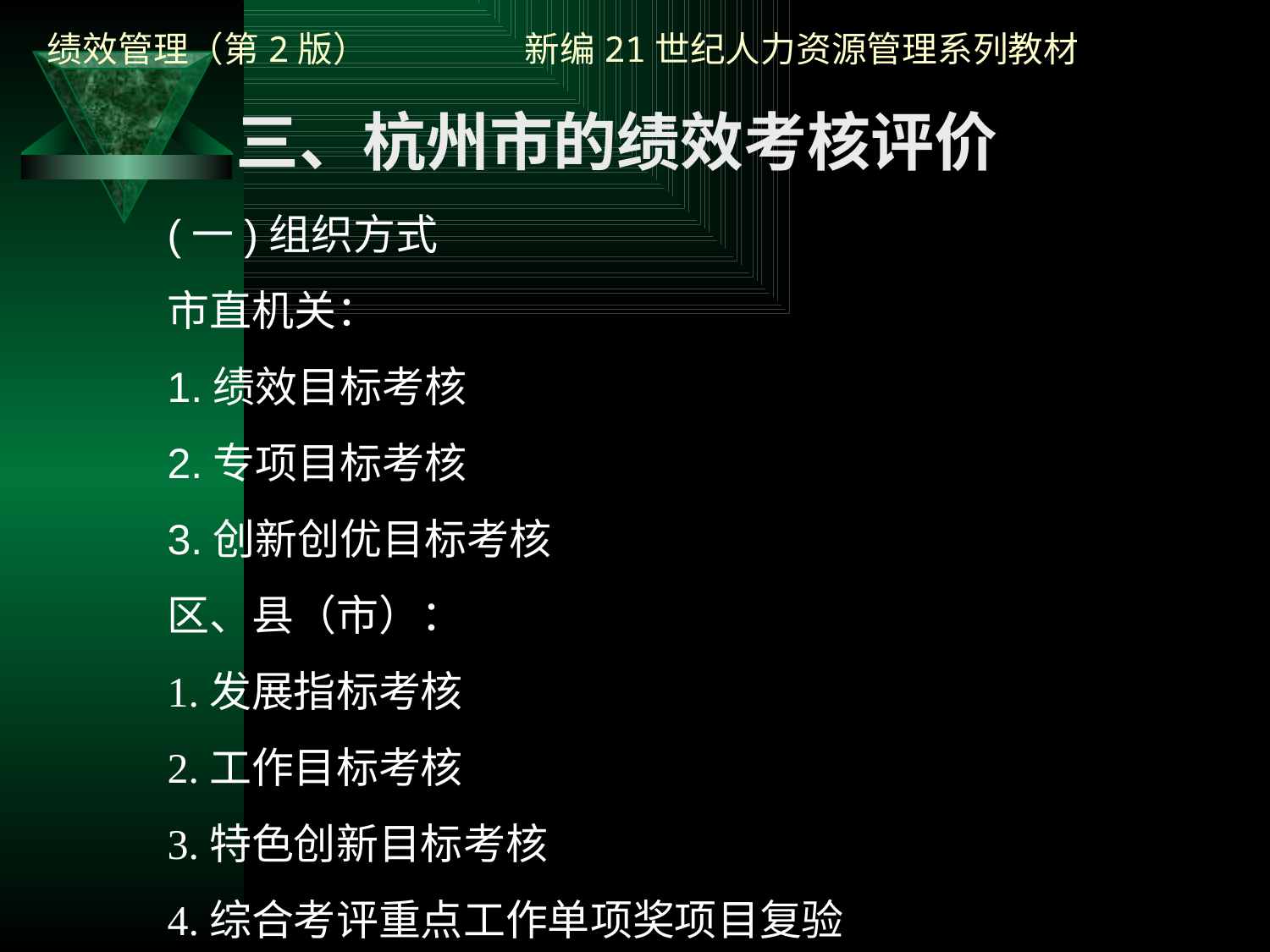

三、杭州市的绩效考核评价
(一)组织方式
市直机关：
1.绩效目标考核
2.专项目标考核
3.创新创优目标考核
区、县（市）：
1.发展指标考核
2.工作目标考核
3.特色创新目标考核
4.综合考评重点工作单项奖项目复验